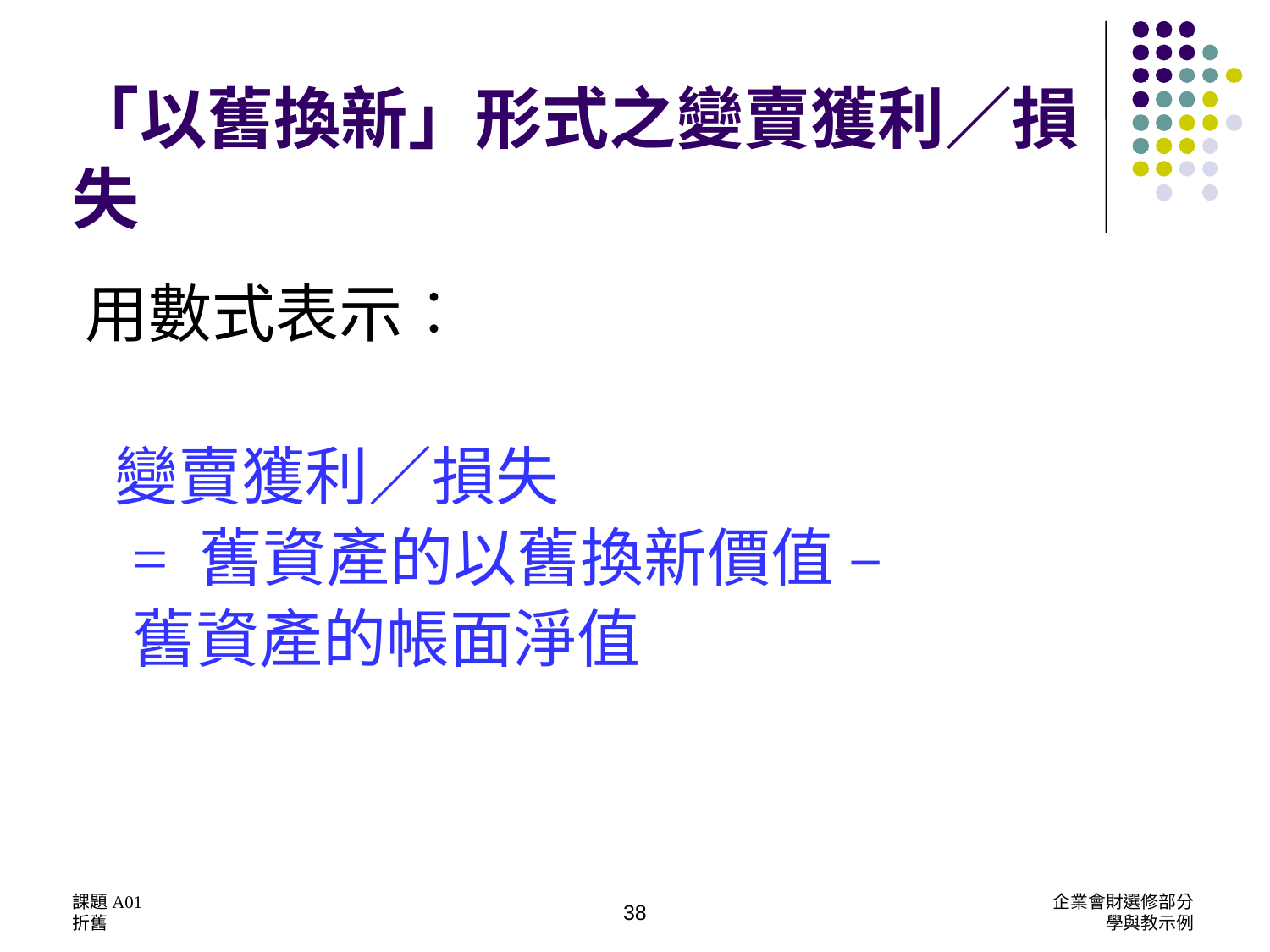

# 「以舊換新」形式之變賣獲利／損失
用數式表示︰

 變賣獲利／損失
   = 舊資產的以舊換新價值 –
	舊資產的帳面淨值

課題A01
折舊

企業會財選修部分
學與教示例

38